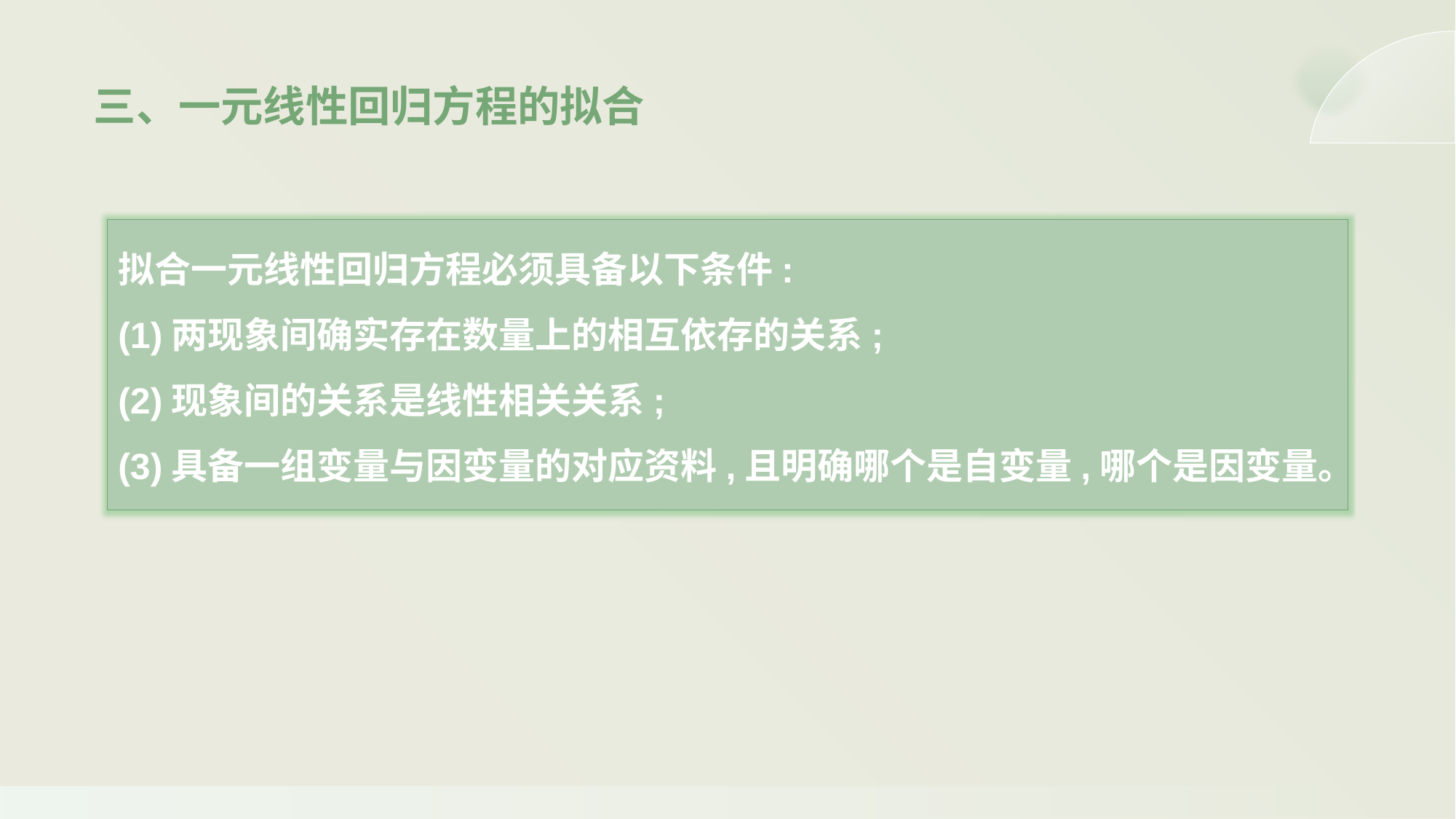

三、一元线性回归方程的拟合
拟合一元线性回归方程必须具备以下条件:
(1)两现象间确实存在数量上的相互依存的关系;
(2)现象间的关系是线性相关关系;
(3)具备一组变量与因变量的对应资料,且明确哪个是自变量,哪个是因变量。